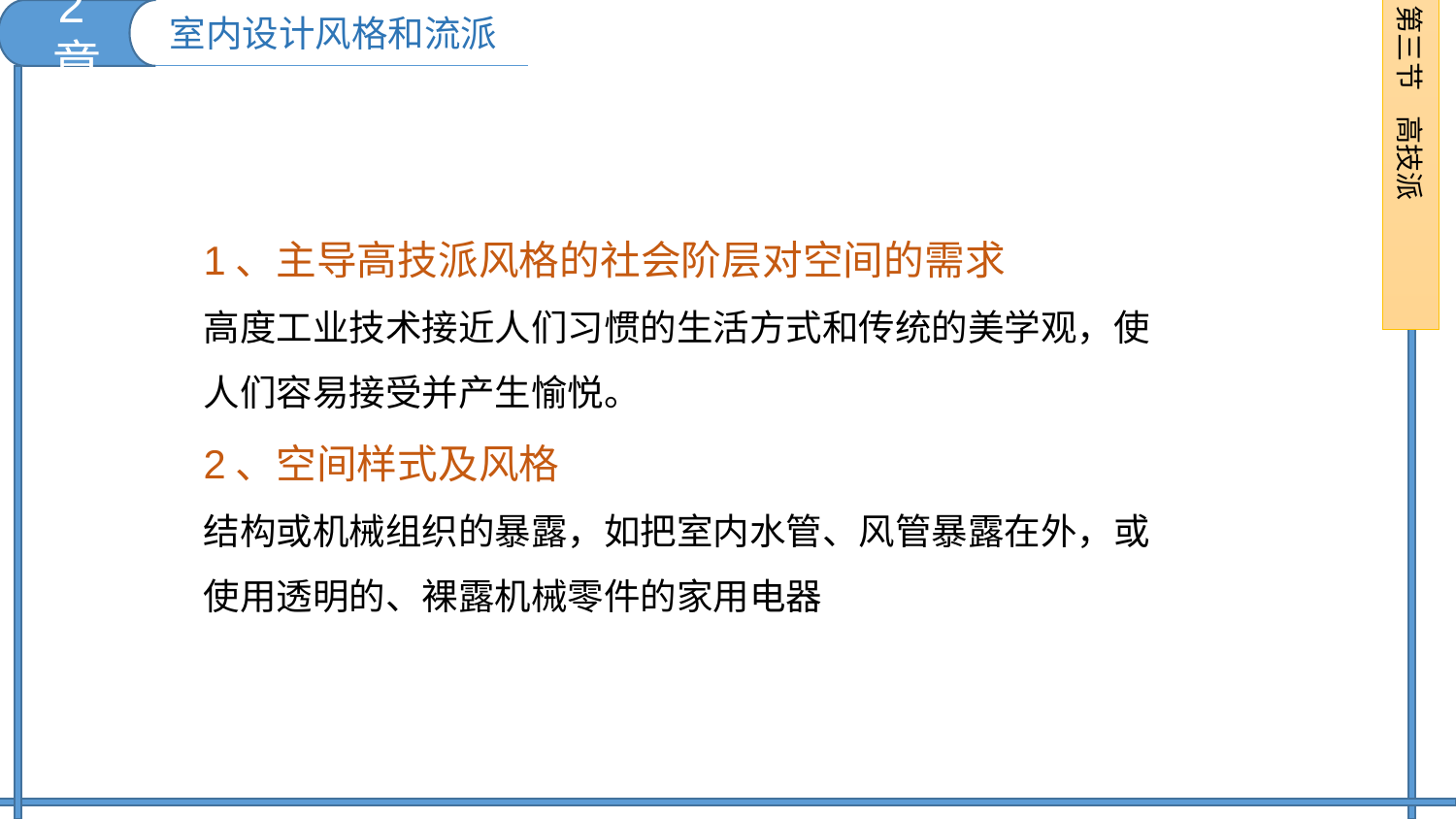

2章
第三节    高技派
室内设计风格和流派

1、主导高技派风格的社会阶层对空间的需求
高度工业技术接近人们习惯的生活方式和传统的美学观，使人们容易接受并产生愉悦。
2、空间样式及风格
结构或机械组织的暴露，如把室内水管、风管暴露在外，或使用透明的、裸露机械零件的家用电器